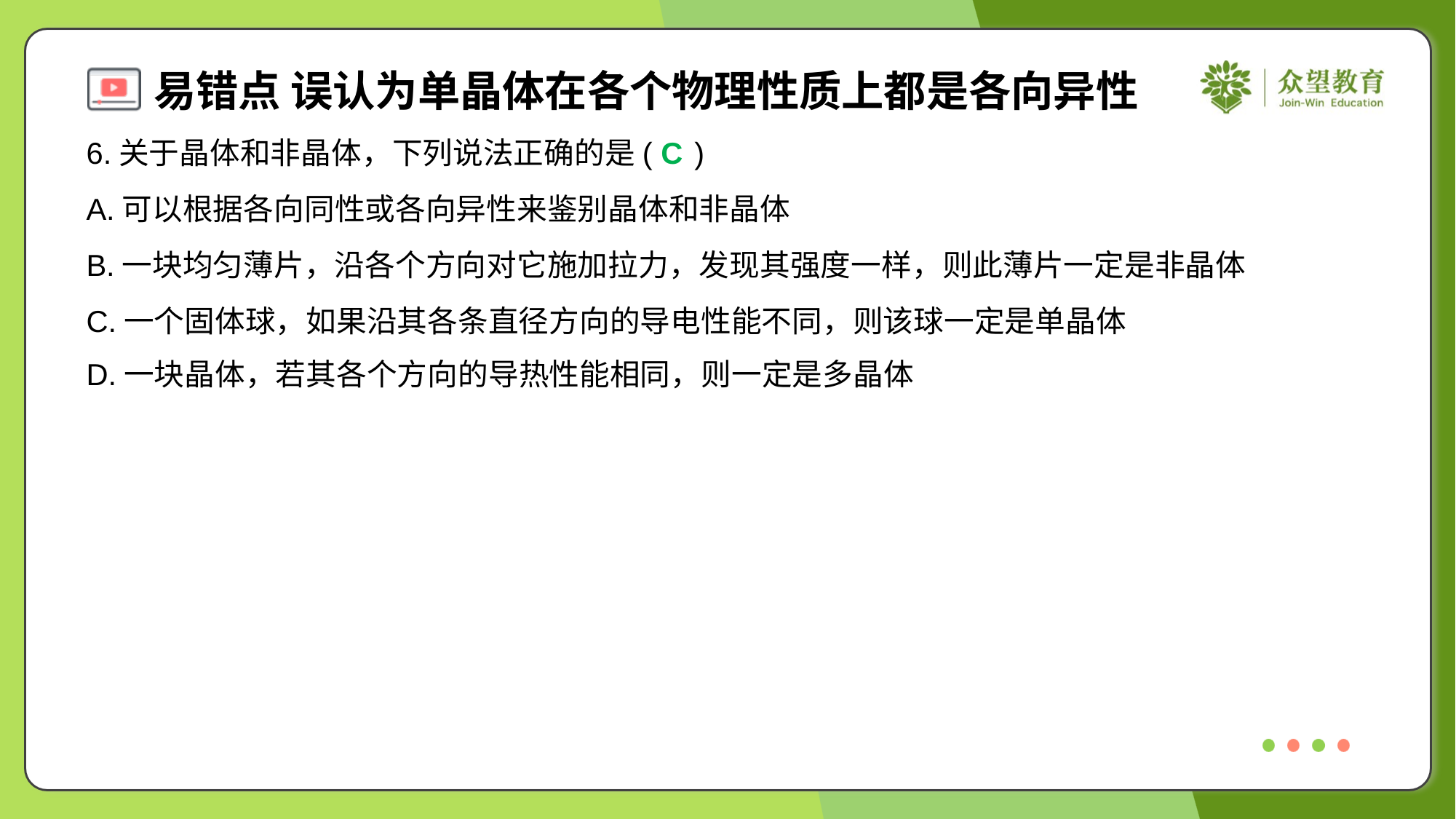

6.关于晶体和非晶体，下列说法正确的是(     )
C
A.可以根据各向同性或各向异性来鉴别晶体和非晶体
B.一块均匀薄片，沿各个方向对它施加拉力，发现其强度一样，则此薄片一定是非晶体
C.一个固体球，如果沿其各条直径方向的导电性能不同，则该球一定是单晶体
D.一块晶体，若其各个方向的导热性能相同，则一定是多晶体